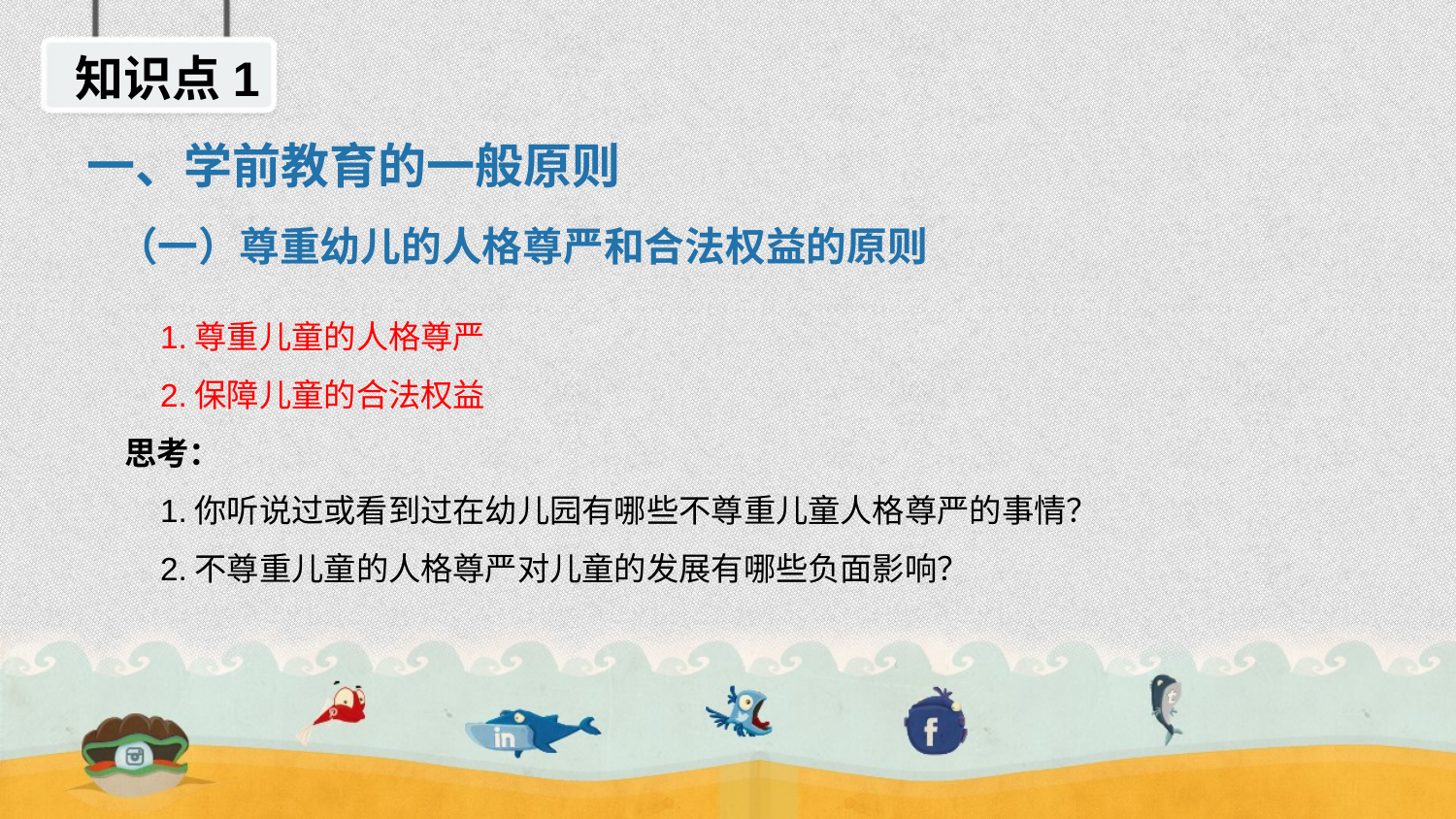

知识点1
一、学前教育的一般原则
（一）尊重幼儿的人格尊严和合法权益的原则
    1.尊重儿童的人格尊严
    2.保障儿童的合法权益
思考：
    1.你听说过或看到过在幼儿园有哪些不尊重儿童人格尊严的事情？
    2.不尊重儿童的人格尊严对儿童的发展有哪些负面影响？